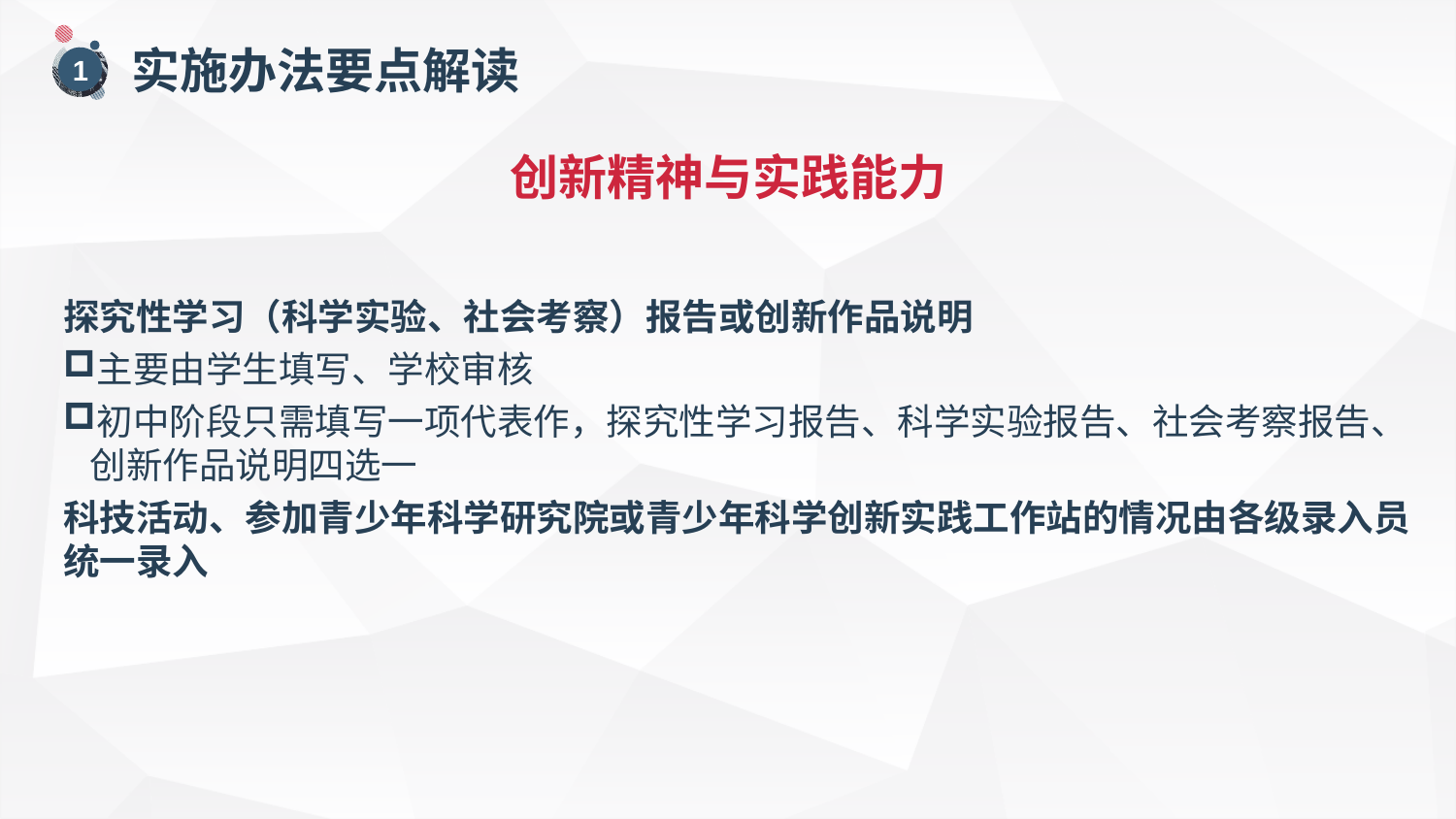

实施办法要点解读
1
探究性学习（科学实验、社会考察）报告或创新作品说明
主要由学生填写、学校审核
初中阶段只需填写一项代表作，探究性学习报告、科学实验报告、社会考察报告、创新作品说明四选一
科技活动、参加青少年科学研究院或青少年科学创新实践工作站的情况由各级录入员统一录入
创新精神与实践能力